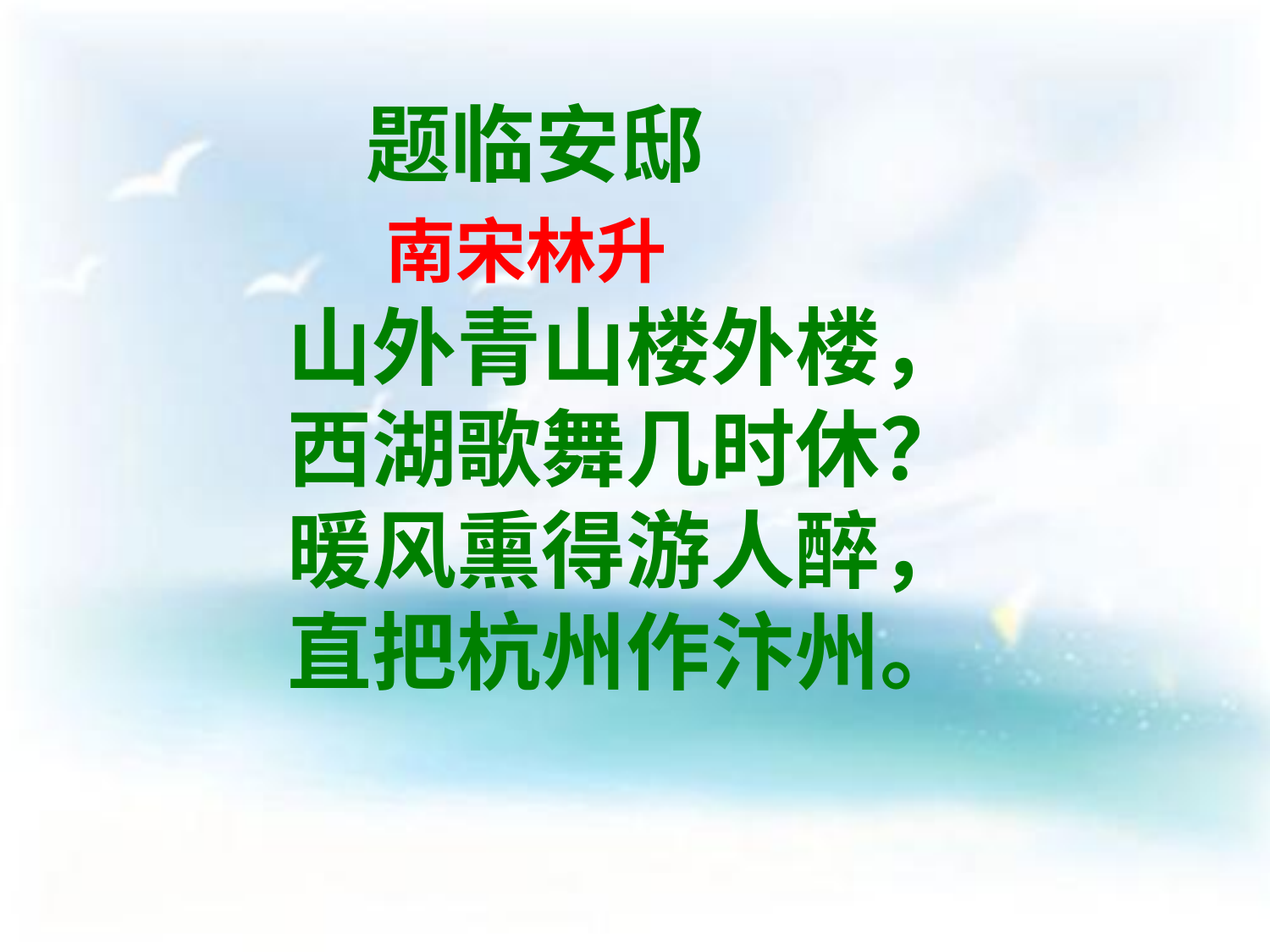

题临安邸
    南宋林升
山外青山楼外楼，
西湖歌舞几时休？
暖风熏得游人醉，
直把杭州作汴州。